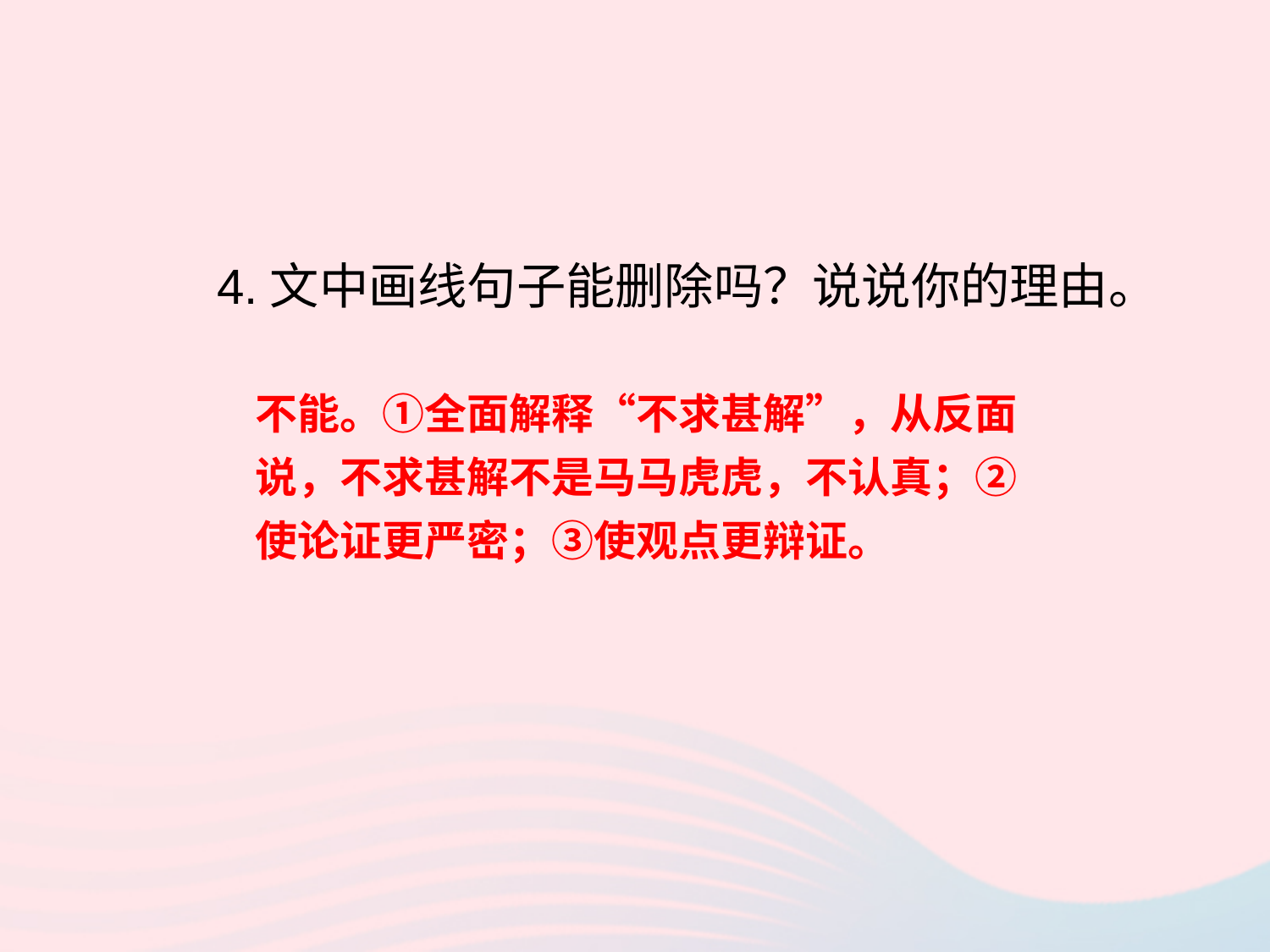

4.文中画线句子能删除吗？说说你的理由。
不能。①全面解释“不求甚解”，从反面说，不求甚解不是马马虎虎，不认真；②使论证更严密；③使观点更辩证。